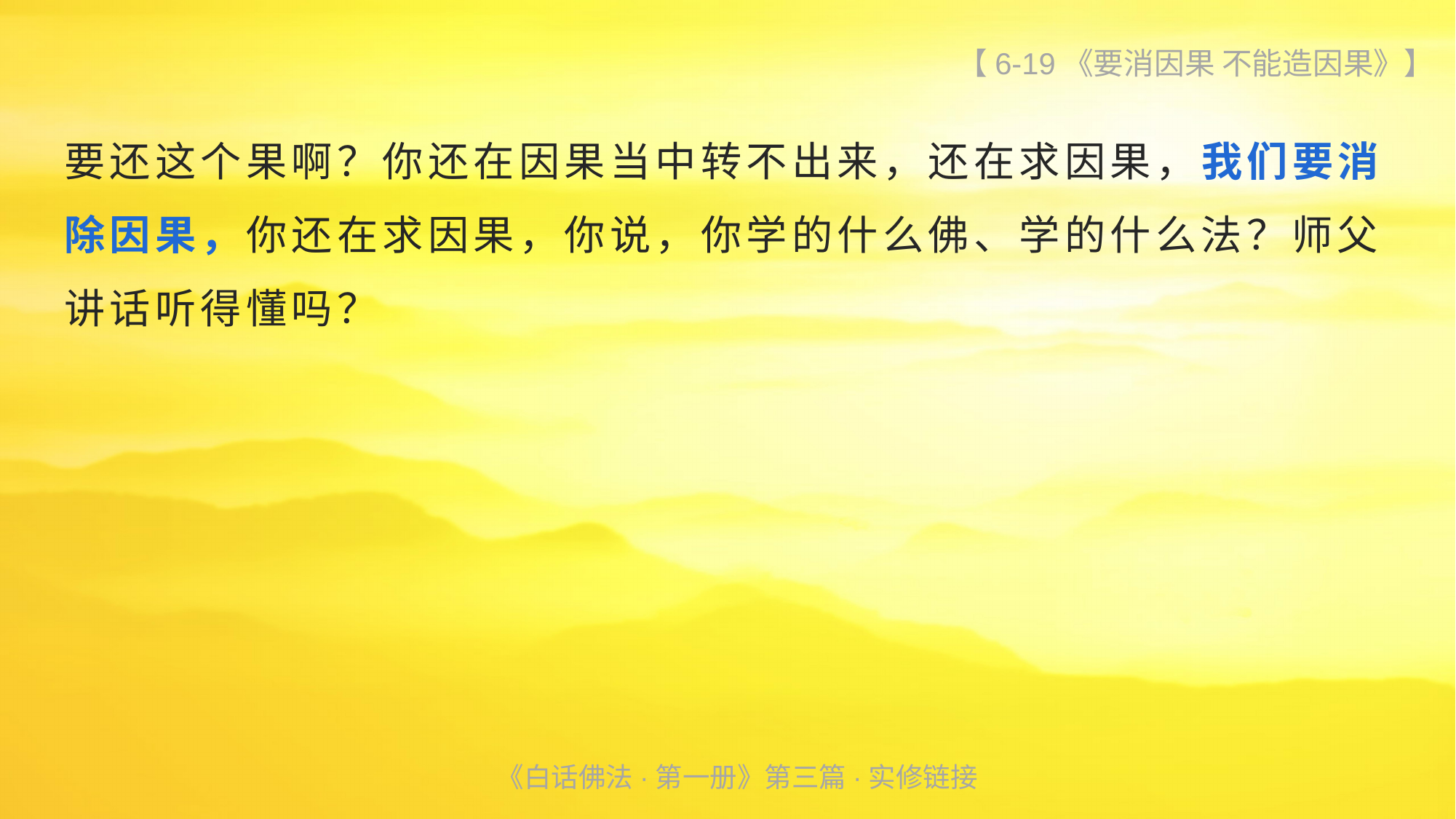

【6-19《要消因果 不能造因果》】
要还这个果啊？你还在因果当中转不出来，还在求因果，我们要消除因果，你还在求因果，你说，你学的什么佛、学的什么法？师父讲话听得懂吗？
  《白话佛法·第一册》第三篇·实修链接